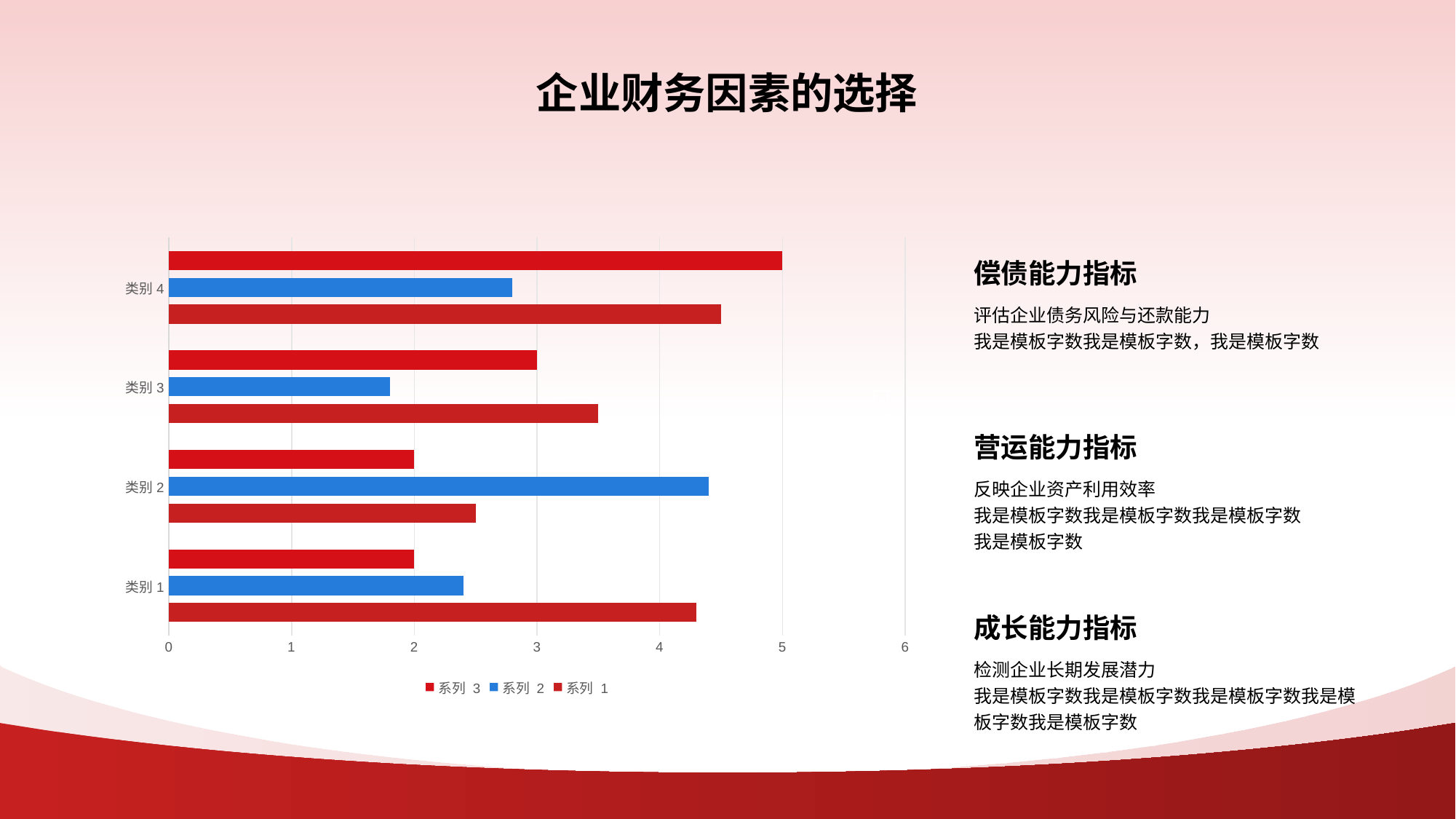

# 企业财务因素的选择
偿债能力指标
评估企业债务风险与还款能力
我是模板字数我是模板字数，我是模板字数
营运能力指标

反映企业资产利用效率
我是模板字数我是模板字数我是模板字数
我是模板字数

成长能力指标
检测企业长期发展潜力
我是模板字数我是模板字数我是模板字数我是模板字数我是模板字数

### Chart

| Category | 系列 1 | 系列 2 | 系列 3 |
|---|---|---|---|
| 类别1 | 4.3 | 2.4 | 2.0 |
| 类别2 | 2.5 | 4.4 | 2.0 |
| 类别3 | 3.5 | 1.8 | 3.0 |
| 类别4 | 4.5 | 2.8 | 5.0 |